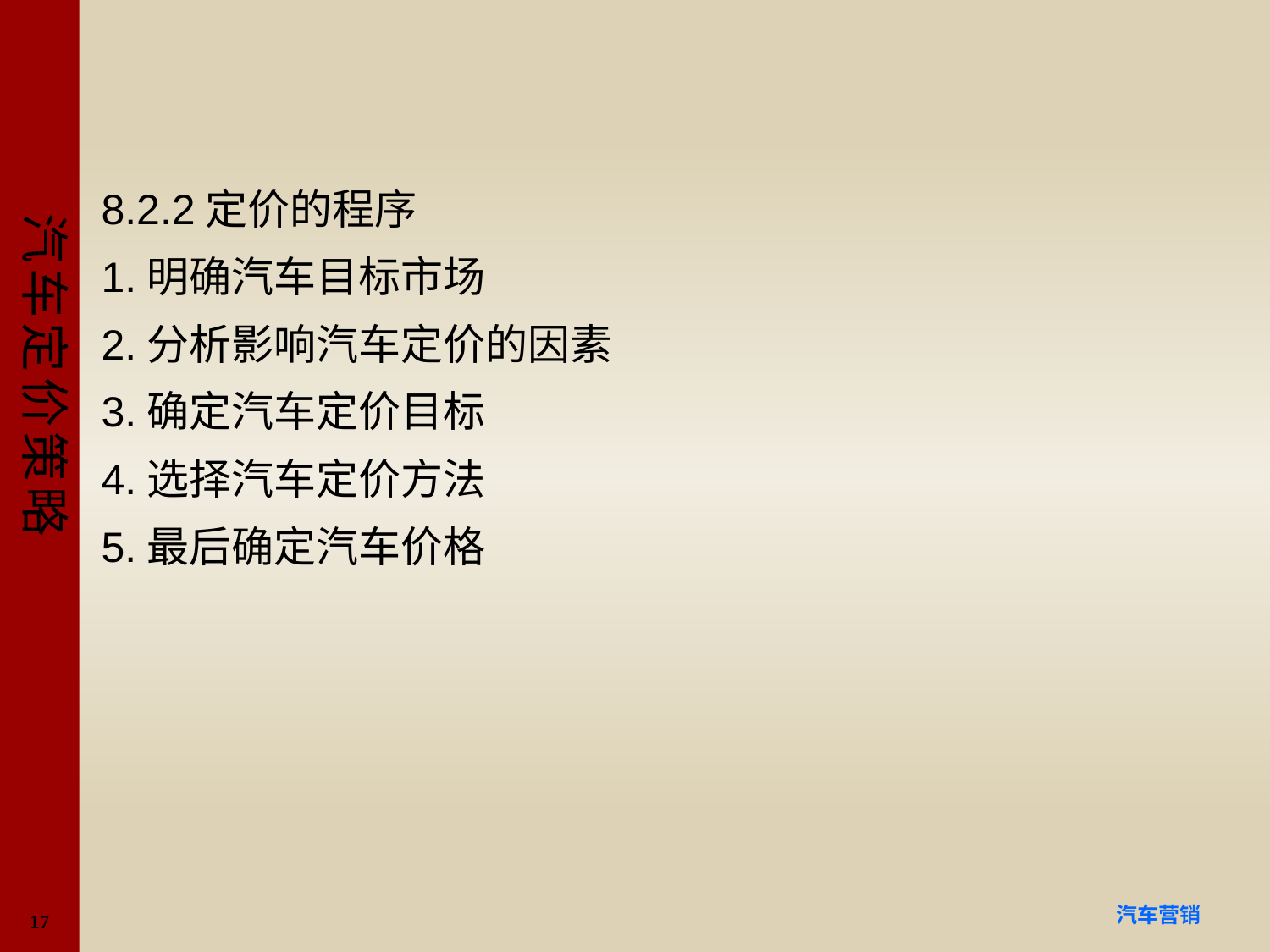

#
8.2.2定价的程序
1.明确汽车目标市场
2.分析影响汽车定价的因素
3.确定汽车定价目标
4.选择汽车定价方法
5.最后确定汽车价格

17